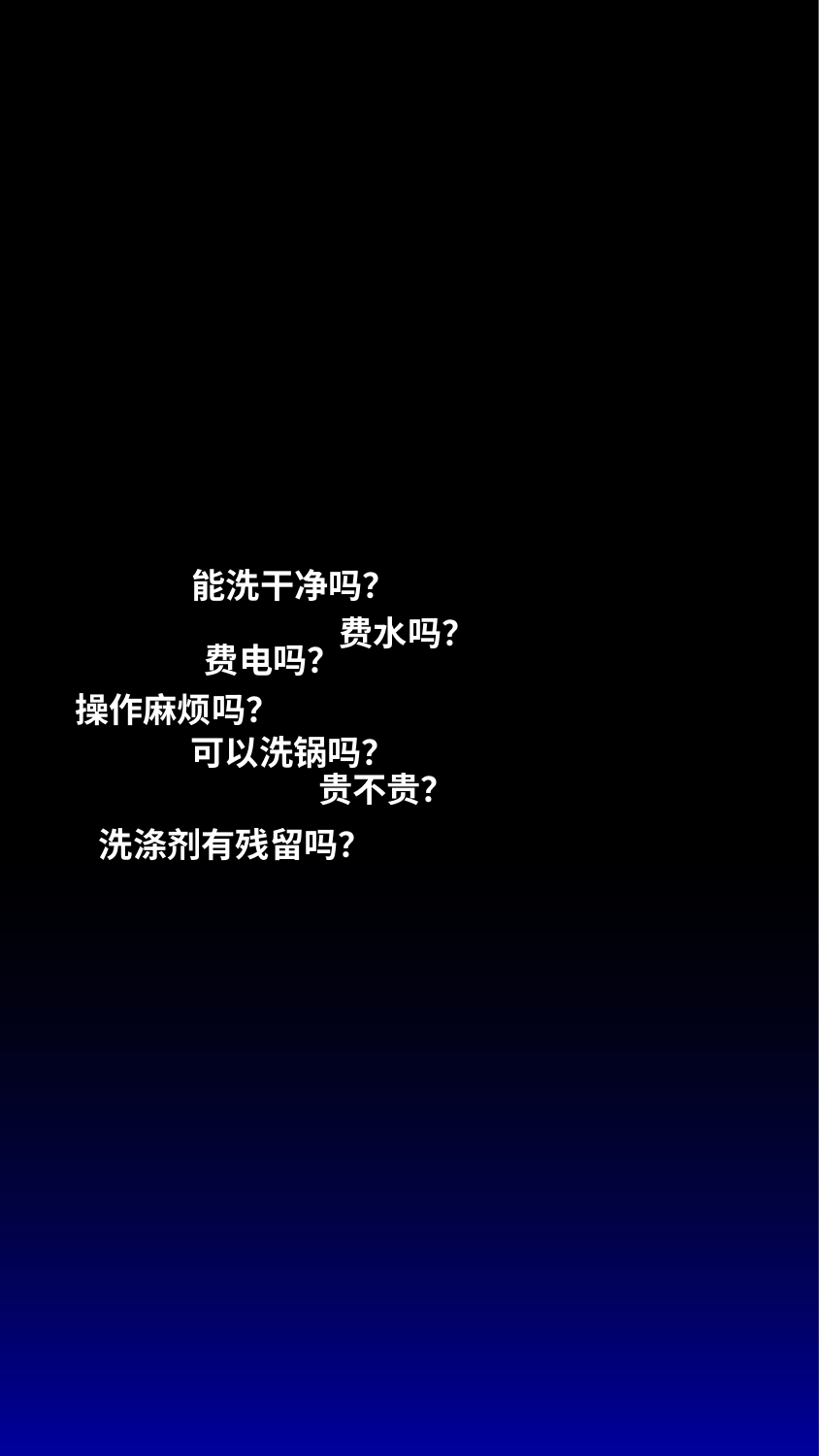

能洗干净吗？

费水吗？
费电吗？
操作麻烦吗？
可以洗锅吗？
贵不贵？
洗涤剂有残留吗？